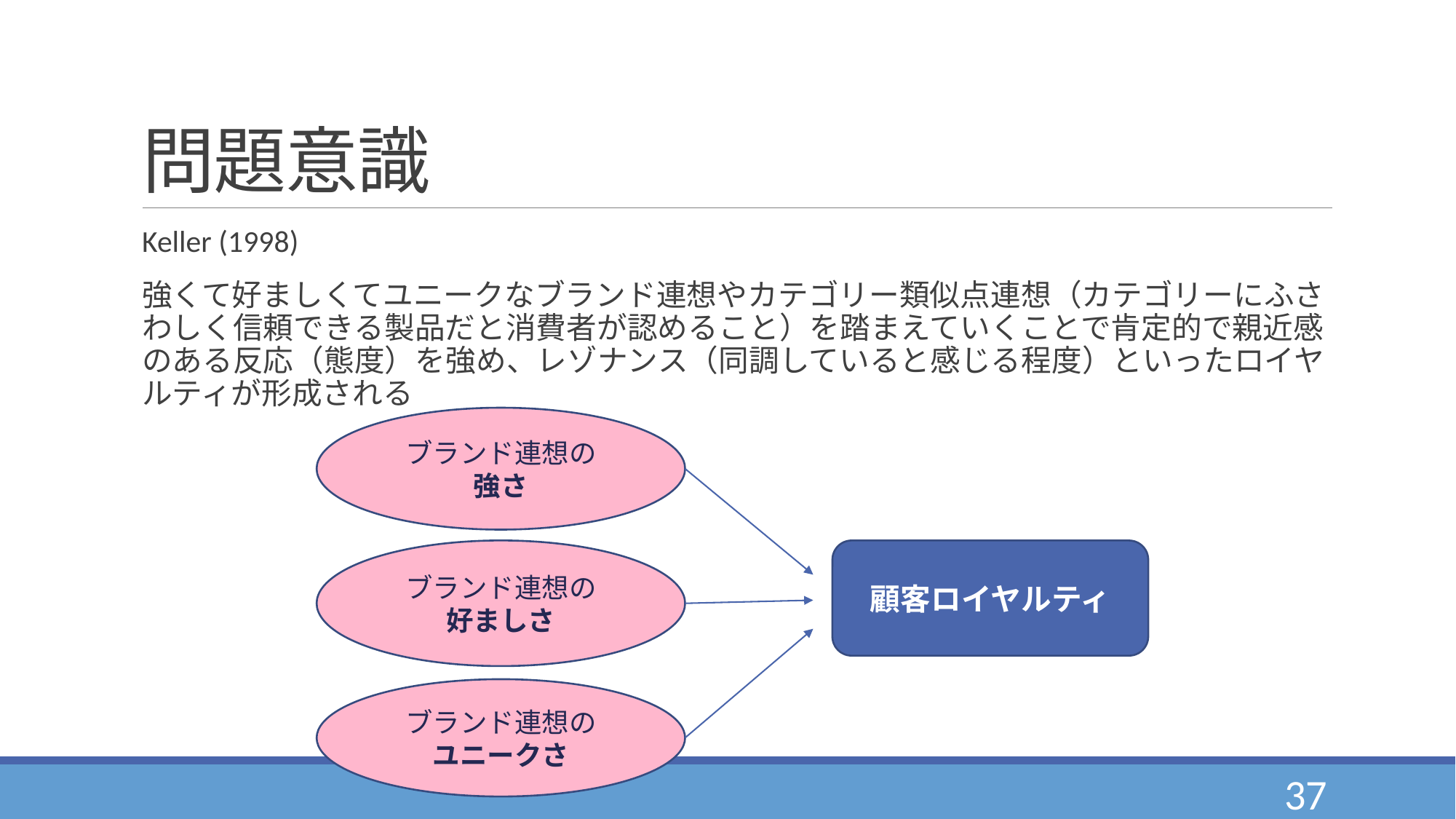

# 問題意識
Keller (1998)
強くて好ましくてユニークなブランド連想やカテゴリー類似点連想（カテゴリーにふさわしく信頼できる製品だと消費者が認めること）を踏まえていくことで肯定的で親近感のある反応（態度）を強め、レゾナンス（同調していると感じる程度）といったロイヤルティが形成される

ブランド連想の
強さ
ブランド連想の
好ましさ
顧客ロイヤルティ
ブランド連想の
ユニークさ
37